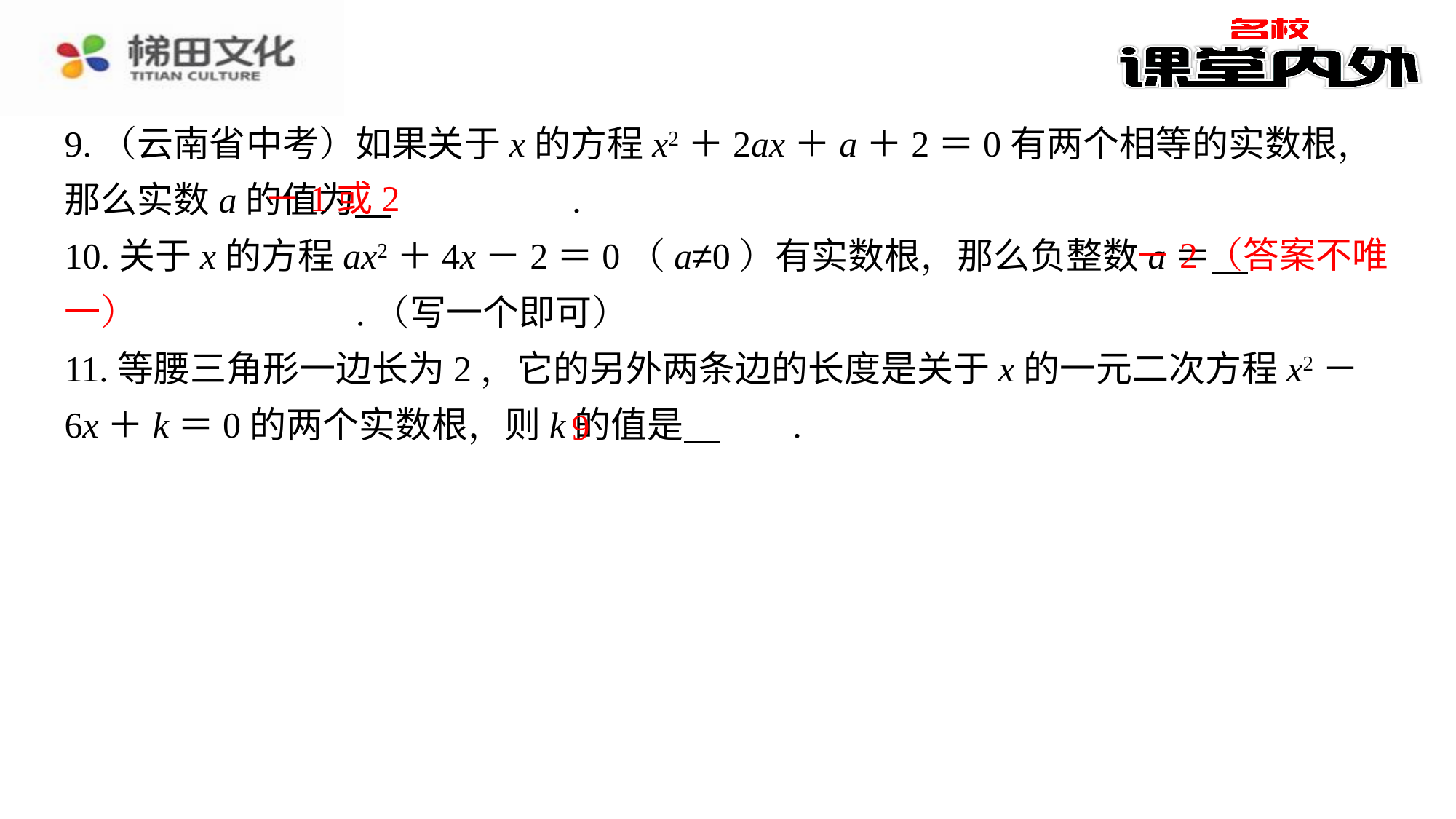

9.（云南省中考）如果关于x的方程x2＋2ax＋a＋2＝0有两个相等的实数根，那么实数a的值为 　－1或2　⁠.
10.关于x的方程ax2＋4x－2＝0（a≠0）有实数根，那么负整数a＝ 　－2（答案不唯一）　⁠.（写一个即可）
11.等腰三角形一边长为2，它的另外两条边的长度是关于x的一元二次方程x2－6x＋k＝0的两个实数根，则k的值是 　9　⁠.
－1或2
－2（答案不唯
一）
9